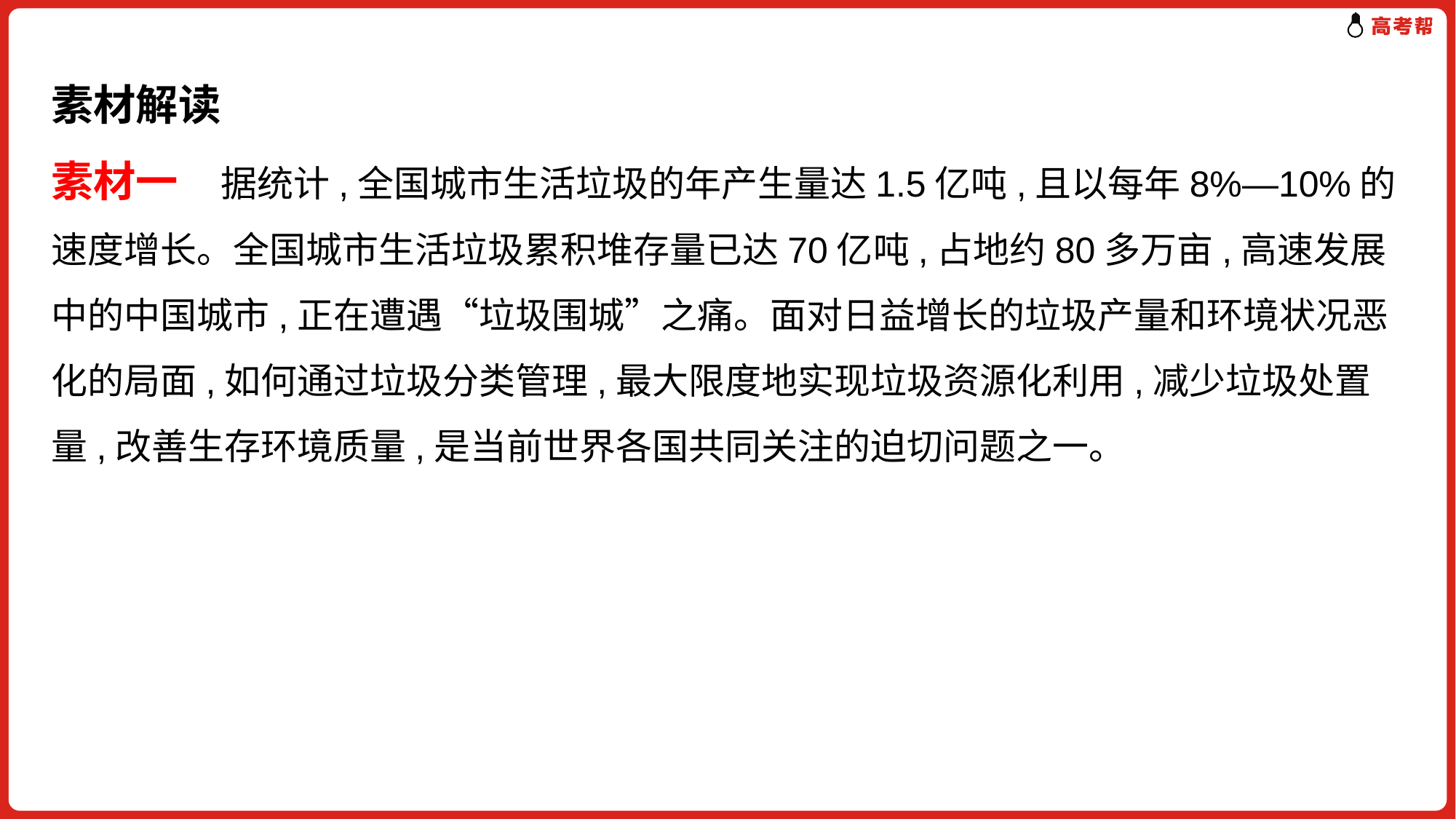

# 素材解读 素材一　据统计,全国城市生活垃圾的年产生量达1.5亿吨,且以每年8%—10%的速度增长。全国城市生活垃圾累积堆存量已达70亿吨,占地约80多万亩,高速发展中的中国城市,正在遭遇“垃圾围城”之痛。面对日益增长的垃圾产量和环境状况恶化的局面,如何通过垃圾分类管理,最大限度地实现垃圾资源化利用,减少垃圾处置量,改善生存环境质量,是当前世界各国共同关注的迫切问题之一。